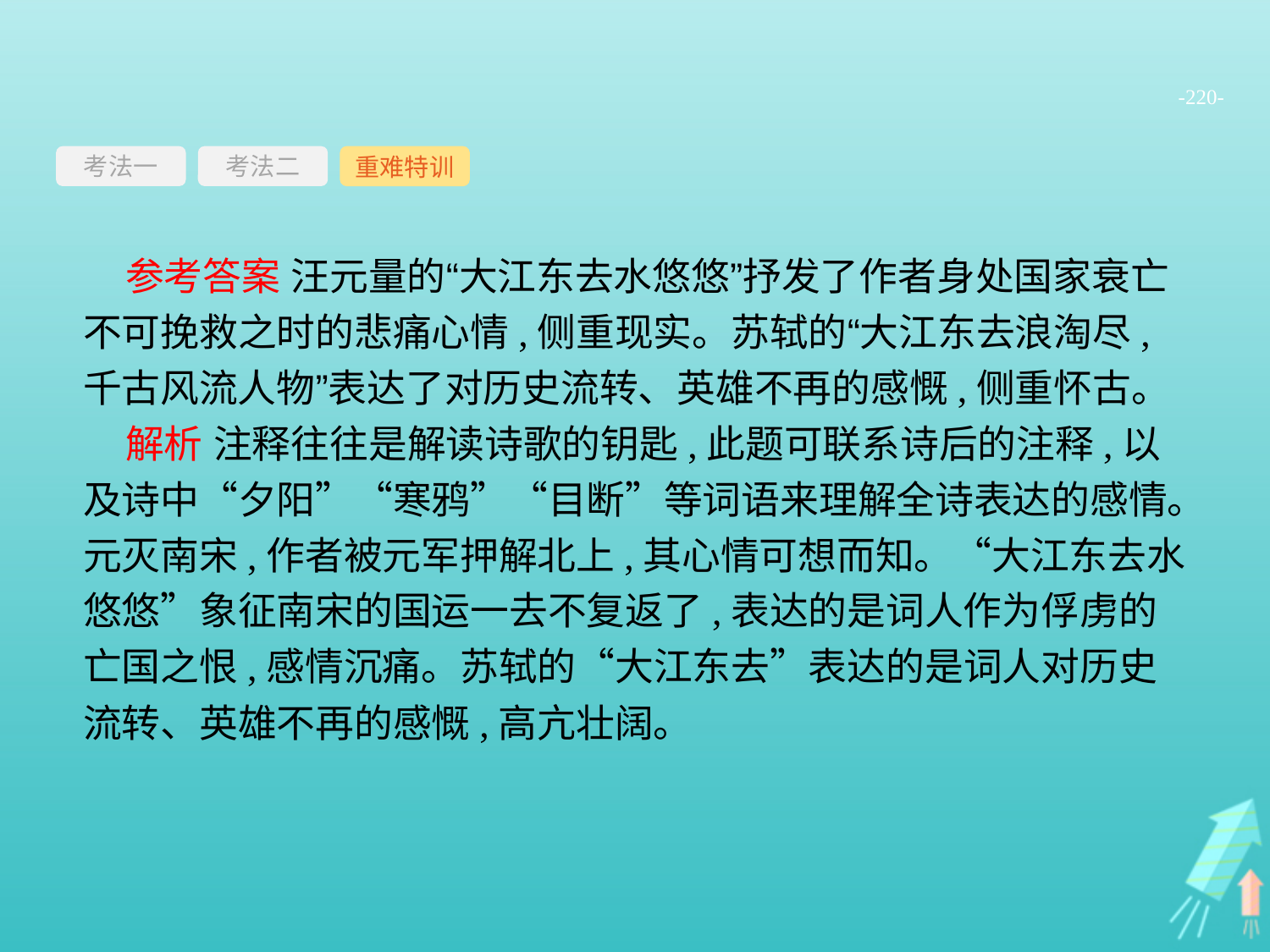

-220-
考法一
重难特训
考法二
参考答案 汪元量的“大江东去水悠悠”抒发了作者身处国家衰亡不可挽救之时的悲痛心情,侧重现实。苏轼的“大江东去浪淘尽,千古风流人物”表达了对历史流转、英雄不再的感慨,侧重怀古。
解析 注释往往是解读诗歌的钥匙,此题可联系诗后的注释,以及诗中“夕阳”“寒鸦”“目断”等词语来理解全诗表达的感情。元灭南宋,作者被元军押解北上,其心情可想而知。“大江东去水悠悠”象征南宋的国运一去不复返了,表达的是词人作为俘虏的亡国之恨,感情沉痛。苏轼的“大江东去”表达的是词人对历史流转、英雄不再的感慨,高亢壮阔。